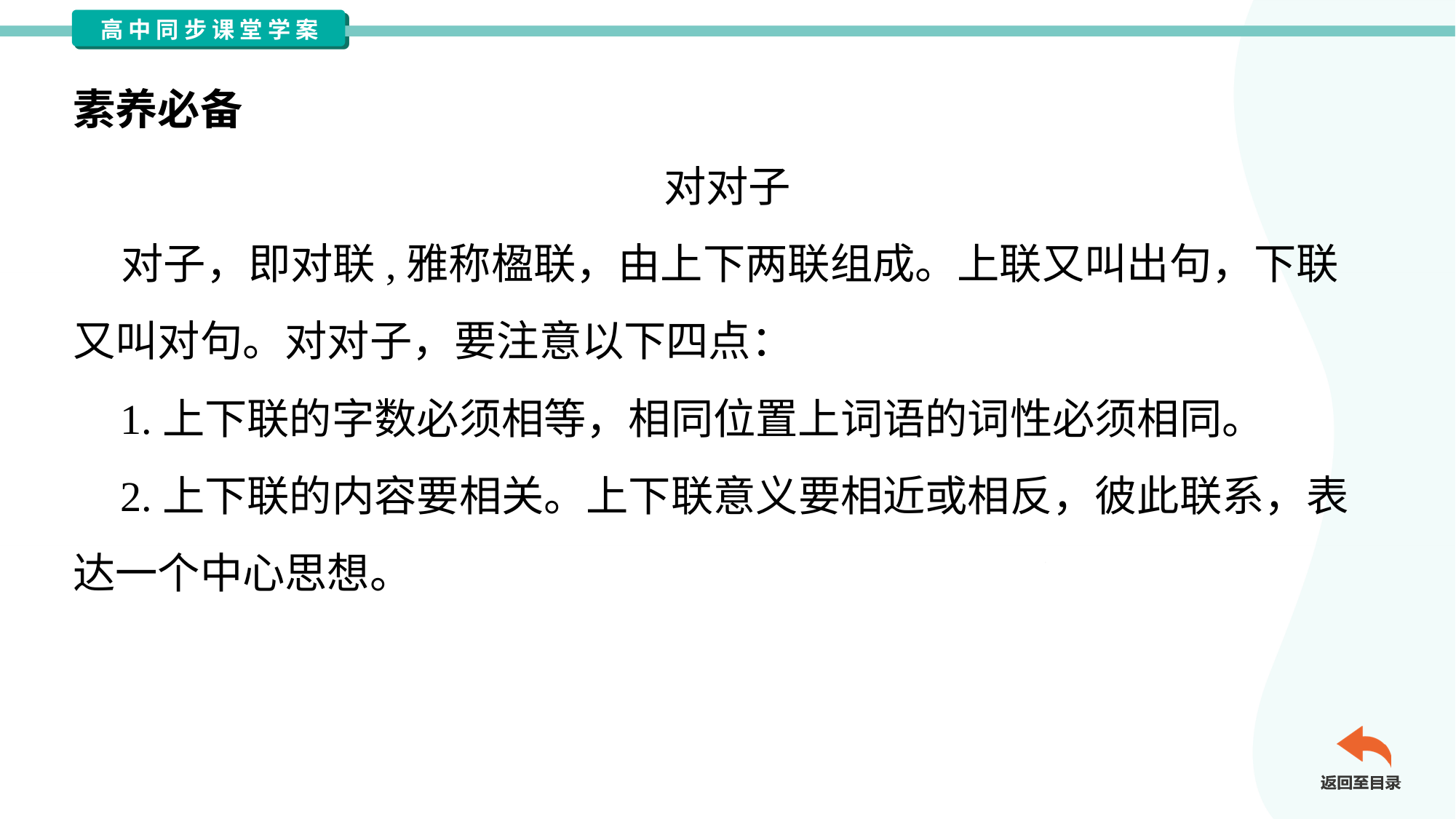

素养必备
对对子
    对子，即对联,雅称楹联，由上下两联组成。上联又叫出句，下联
又叫对句。对对子，要注意以下四点：
    1.上下联的字数必须相等，相同位置上词语的词性必须相同。
    2.上下联的内容要相关。上下联意义要相近或相反，彼此联系，表
达一个中心思想。